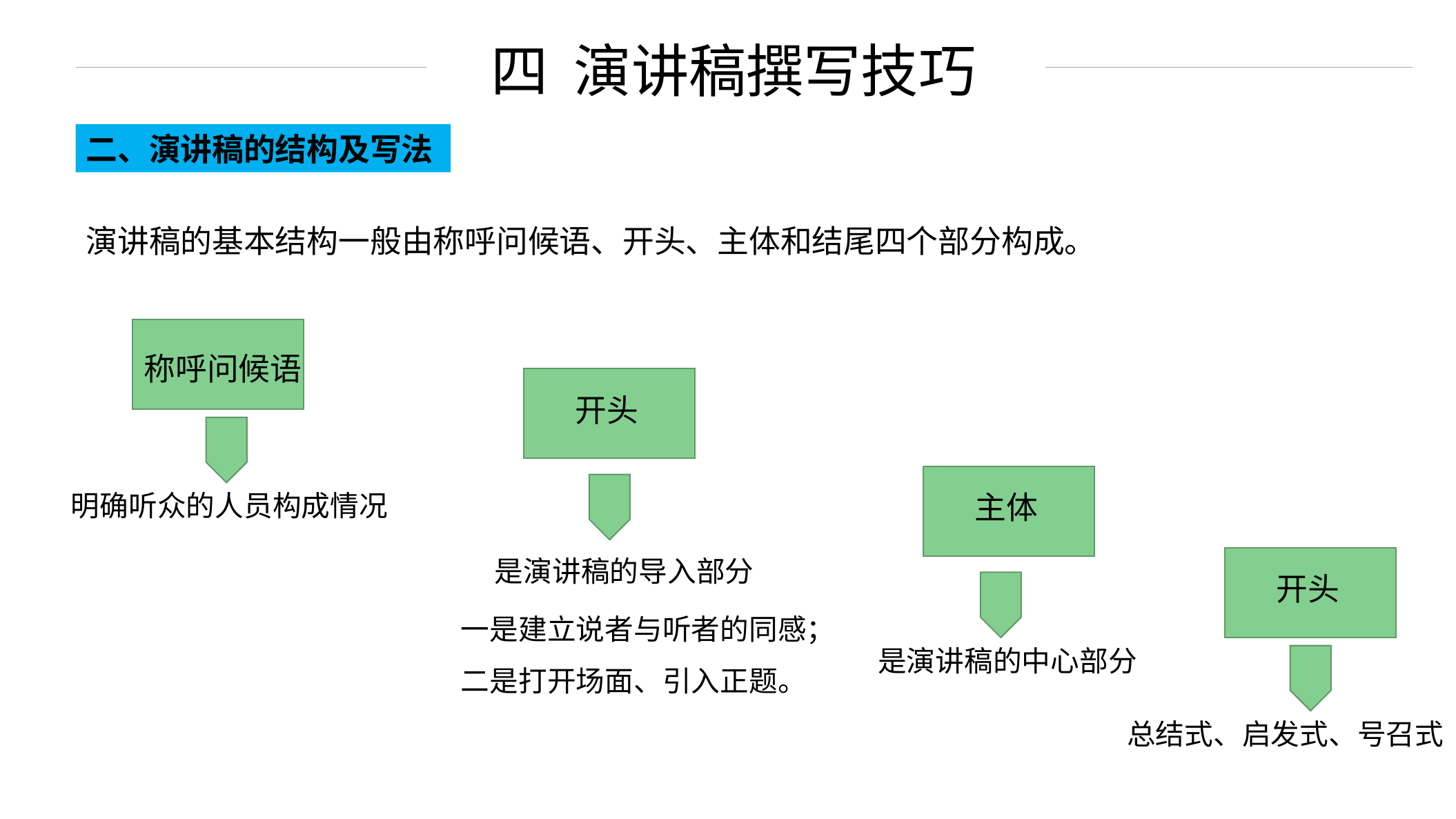

四  演讲稿撰写技巧
二、演讲稿的结构及写法
演讲稿的基本结构一般由称呼问候语、开头、主体和结尾四个部分构成。

称呼问候语

开头

明确听众的人员构成情况
主体

是演讲稿的导入部分

开头

一是建立说者与听者的同感；
二是打开场面、引入正题。
是演讲稿的中心部分

总结式、启发式、号召式